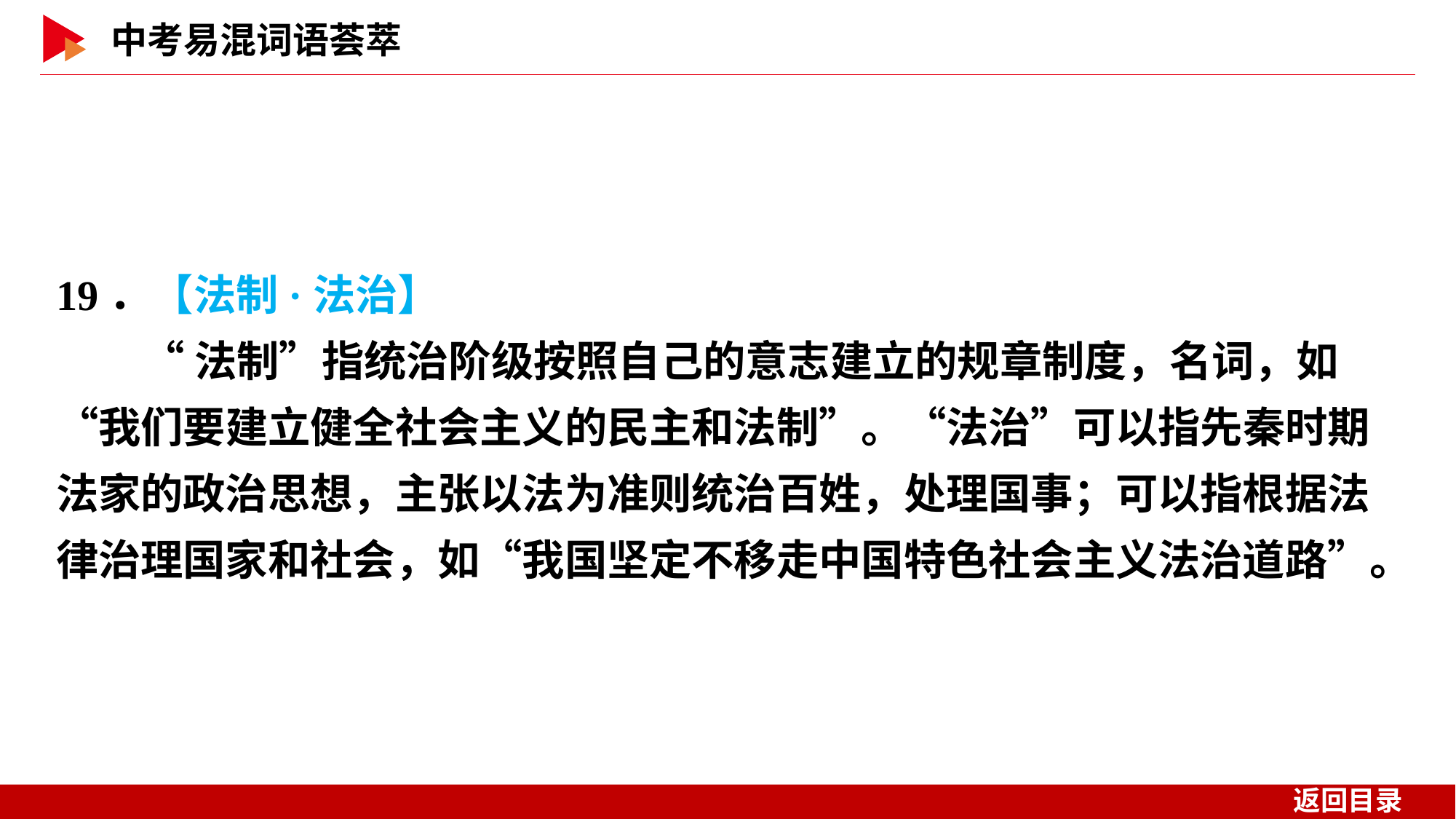

19．【法制·法治】
“法制”指统治阶级按照自己的意志建立的规章制度，名词，如“我们要建立健全社会主义的民主和法制”。“法治”可以指先秦时期法家的政治思想，主张以法为准则统治百姓，处理国事；可以指根据法律治理国家和社会，如“我国坚定不移走中国特色社会主义法治道路”。